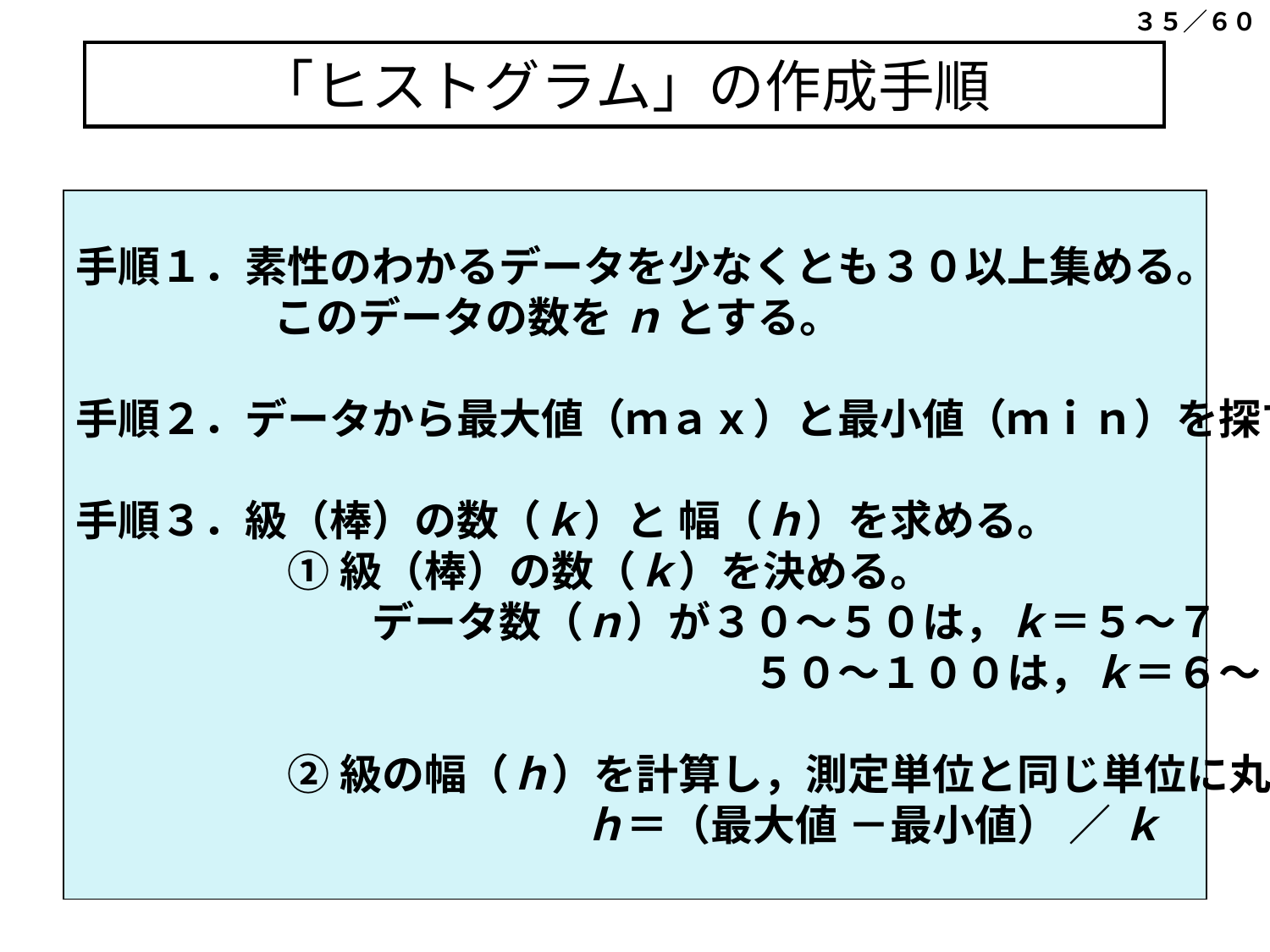

３５／６０
# 「ヒストグラム」の作成手順
手順１．素性のわかるデータを少なくとも３０以上集める。
　　　   　このデータの数を ｎ とする。

手順２．データから最大値（ｍａｘ）と最小値（ｍｉｎ）を探す。

手順３．級（棒）の数（ｋ）と 幅（ｈ）を求める。
　　　　　① 級（棒）の数（ｋ）を決める。
　　　　　　　データ数（ｎ）が３０～５０は，ｋ＝５～７
　　　　　　　　　　　　　　　　５０～１００は，ｋ＝６～１０

　　　　　② 級の幅（ｈ）を計算し，測定単位と同じ単位に丸める。
　　　　　　　　　　　　ｈ＝（最大値 －最小値） ／ ｋ